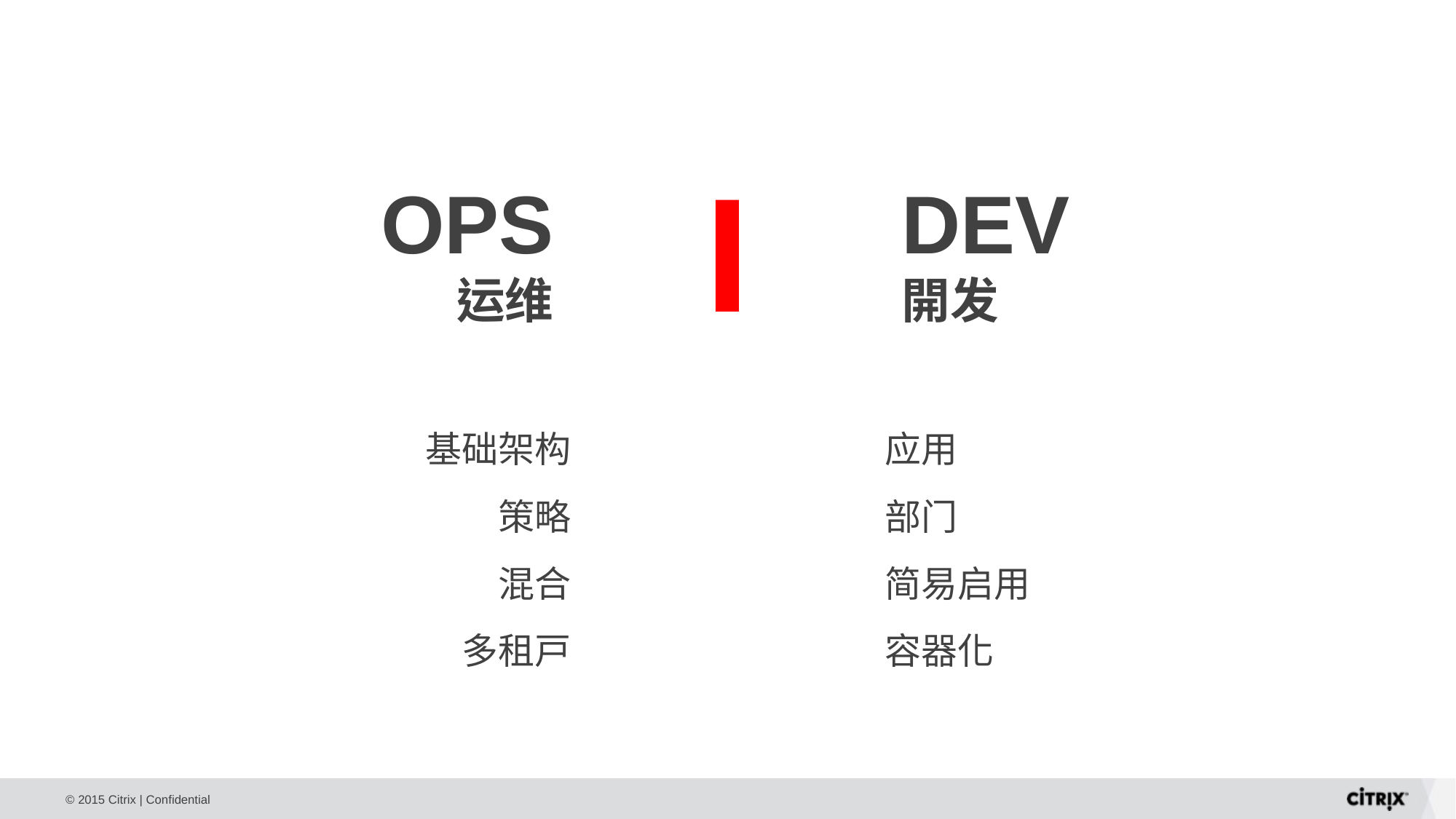

I
OPS
运维
DEV
開发
基础架构
策略
混合
多租戸
应用
部门
简易启用
容器化